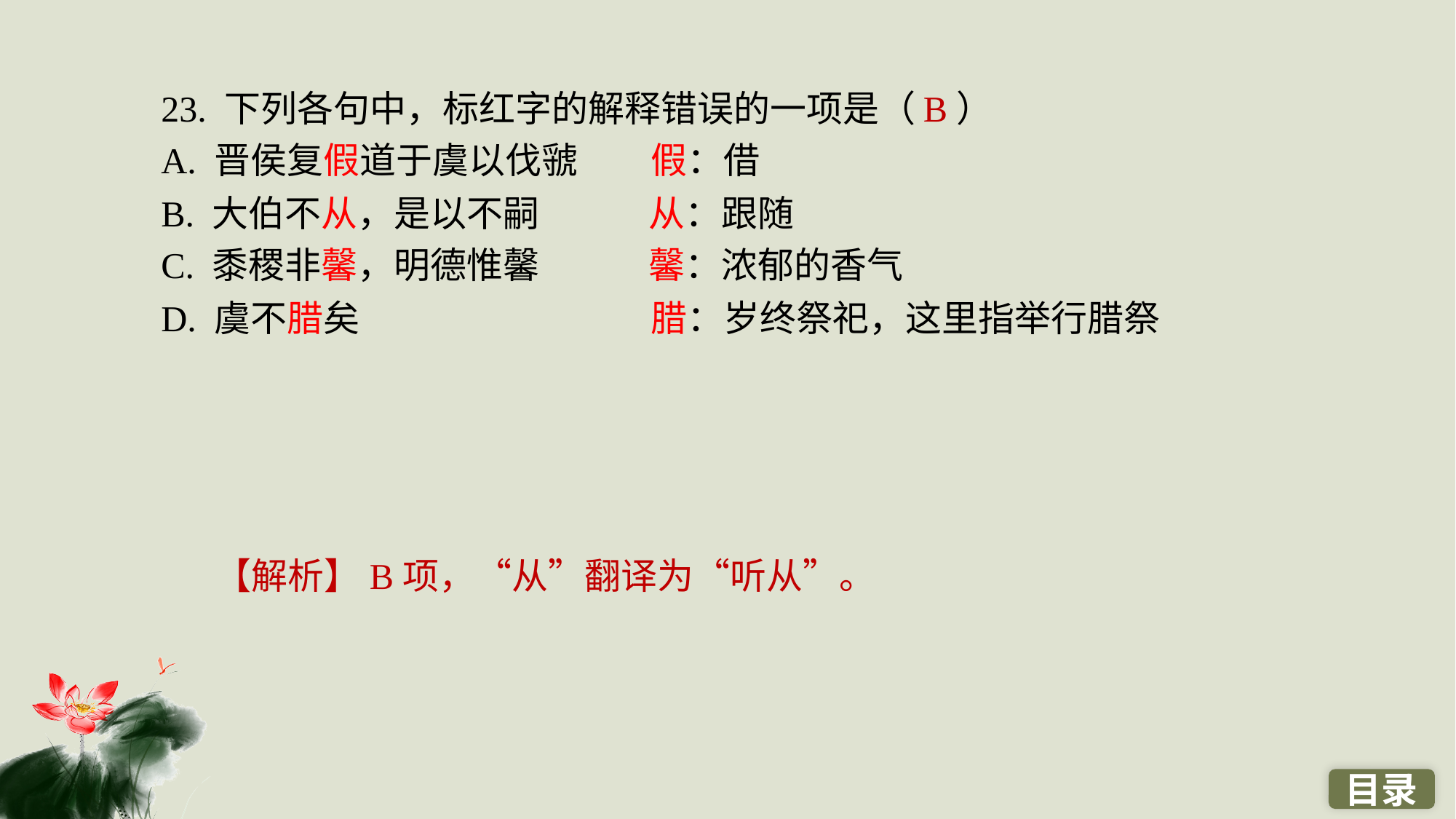

23. 下列各句中，标红字的解释错误的一项是（     ）
A. 晋侯复假道于虞以伐虢　　假：借
B. 大伯不从，是以不嗣　　　从：跟随
C. 黍稷非馨，明德惟馨　　　馨：浓郁的香气
D. 虞不腊矣　　　　　　　　腊：岁终祭祀，这里指举行腊祭
B
【解析】B项，“从”翻译为“听从”。